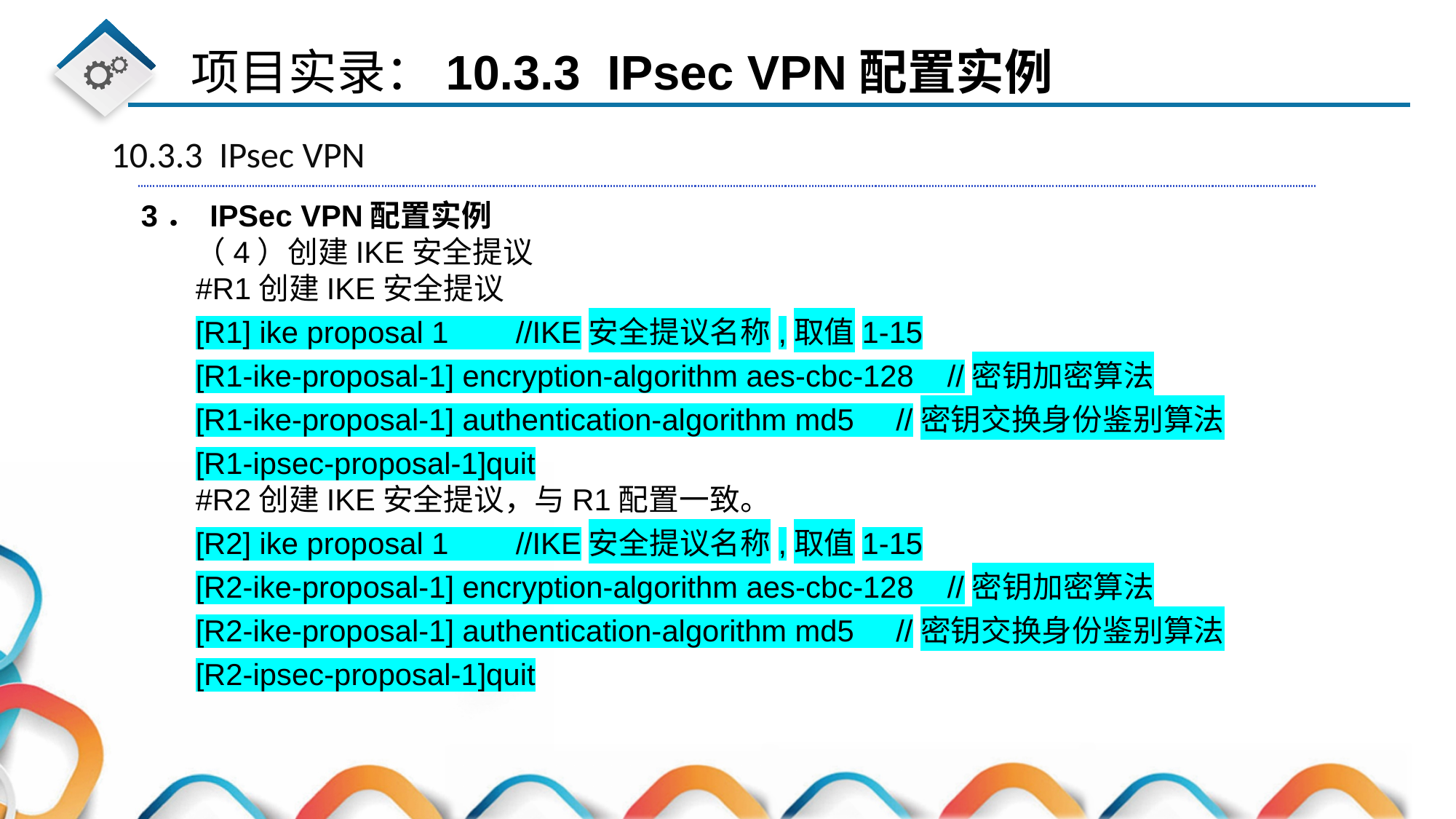

10.3.3  IPsec VPN

3． IPSec VPN配置实例
（4）创建IKE安全提议
#R1创建IKE安全提议
[R1] ike proposal 1        //IKE安全提议名称,取值1-15
[R1-ike-proposal-1] encryption-algorithm aes-cbc-128    //密钥加密算法
[R1-ike-proposal-1] authentication-algorithm md5     //密钥交换身份鉴别算法
[R1-ipsec-proposal-1]quit
#R2创建IKE安全提议，与R1配置一致。
[R2] ike proposal 1        //IKE安全提议名称,取值1-15
[R2-ike-proposal-1] encryption-algorithm aes-cbc-128    //密钥加密算法
[R2-ike-proposal-1] authentication-algorithm md5     //密钥交换身份鉴别算法
[R2-ipsec-proposal-1]quit